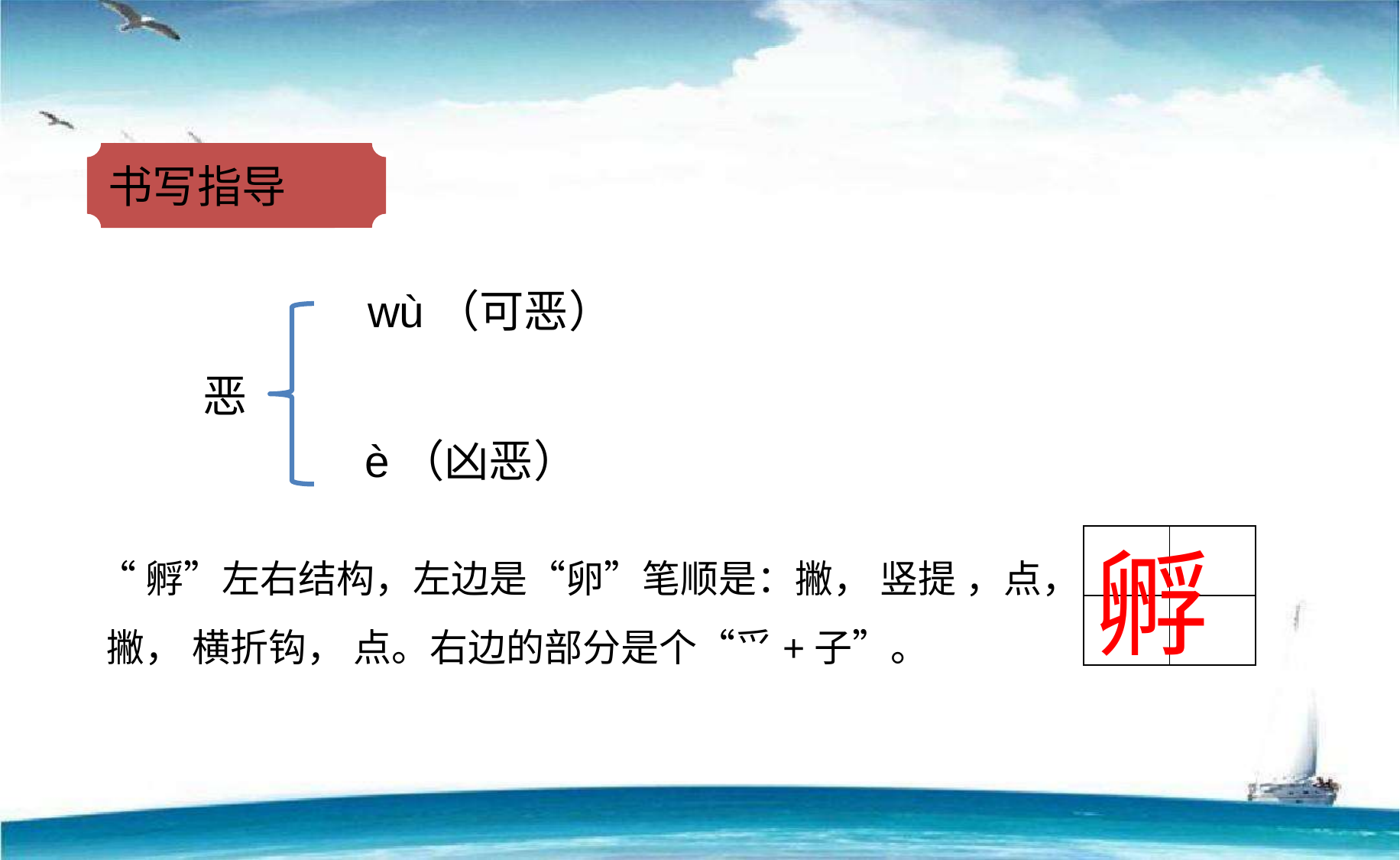

书写指导
wù（可恶）

恶
è（凶恶）
|  |  |
| --- | --- |
|  |  |
孵
“孵”左右结构，左边是“卵”笔顺是：撇， 竖提 ，点， 撇， 横折钩， 点。右边的部分是个“爫+子”。